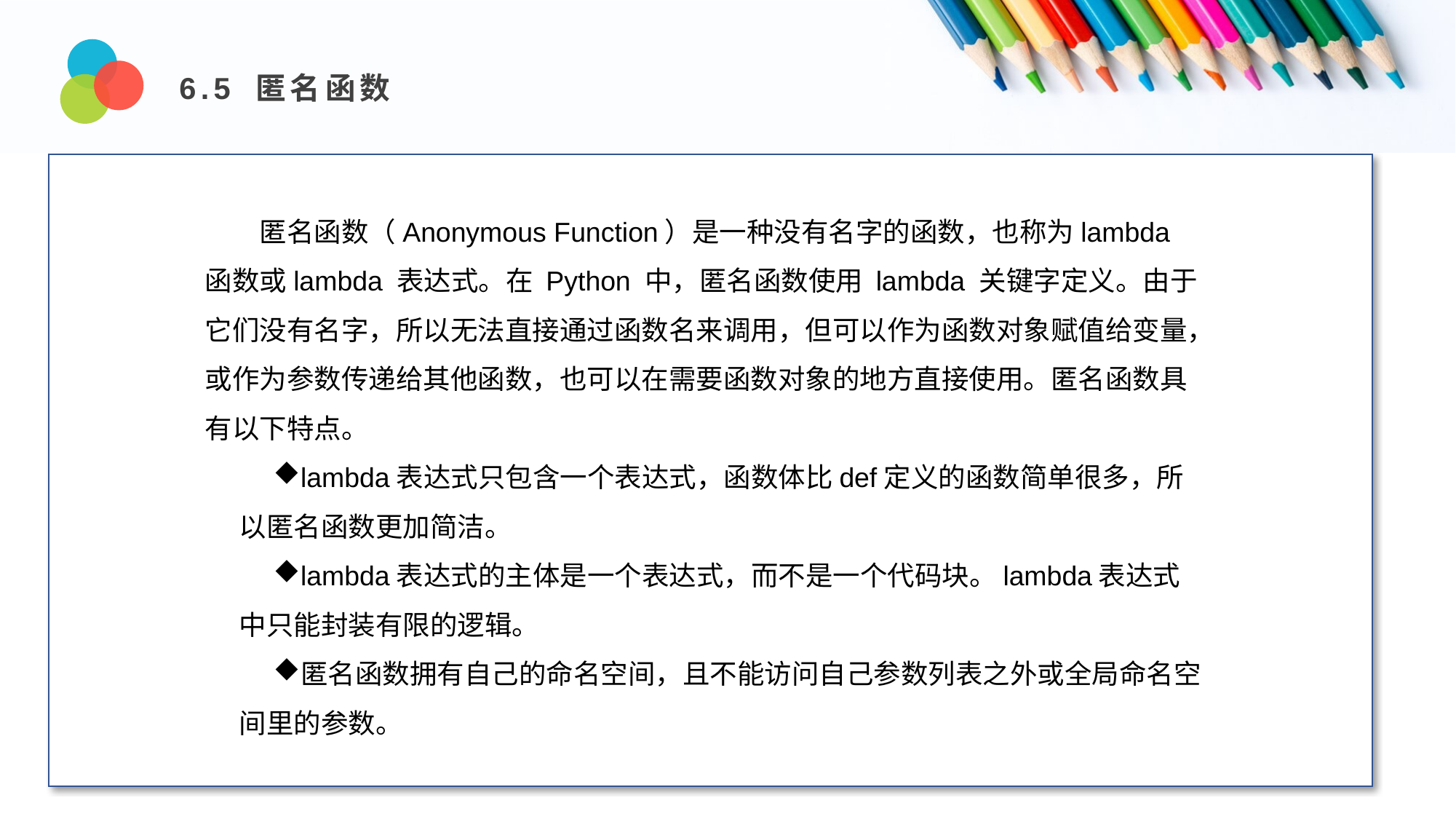

6.5 匿名函数
Design and Production
匿名函数（Anonymous Function）是一种没有名字的函数，也称为lambda函数或lambda 表达式。在 Python 中，匿名函数使用 lambda 关键字定义。由于它们没有名字，所以无法直接通过函数名来调用，但可以作为函数对象赋值给变量，或作为参数传递给其他函数，也可以在需要函数对象的地方直接使用。匿名函数具有以下特点。
lambda表达式只包含一个表达式，函数体比def定义的函数简单很多，所以匿名函数更加简洁。
lambda表达式的主体是一个表达式，而不是一个代码块。lambda表达式中只能封装有限的逻辑。
匿名函数拥有自己的命名空间，且不能访问自己参数列表之外或全局命名空间里的参数。